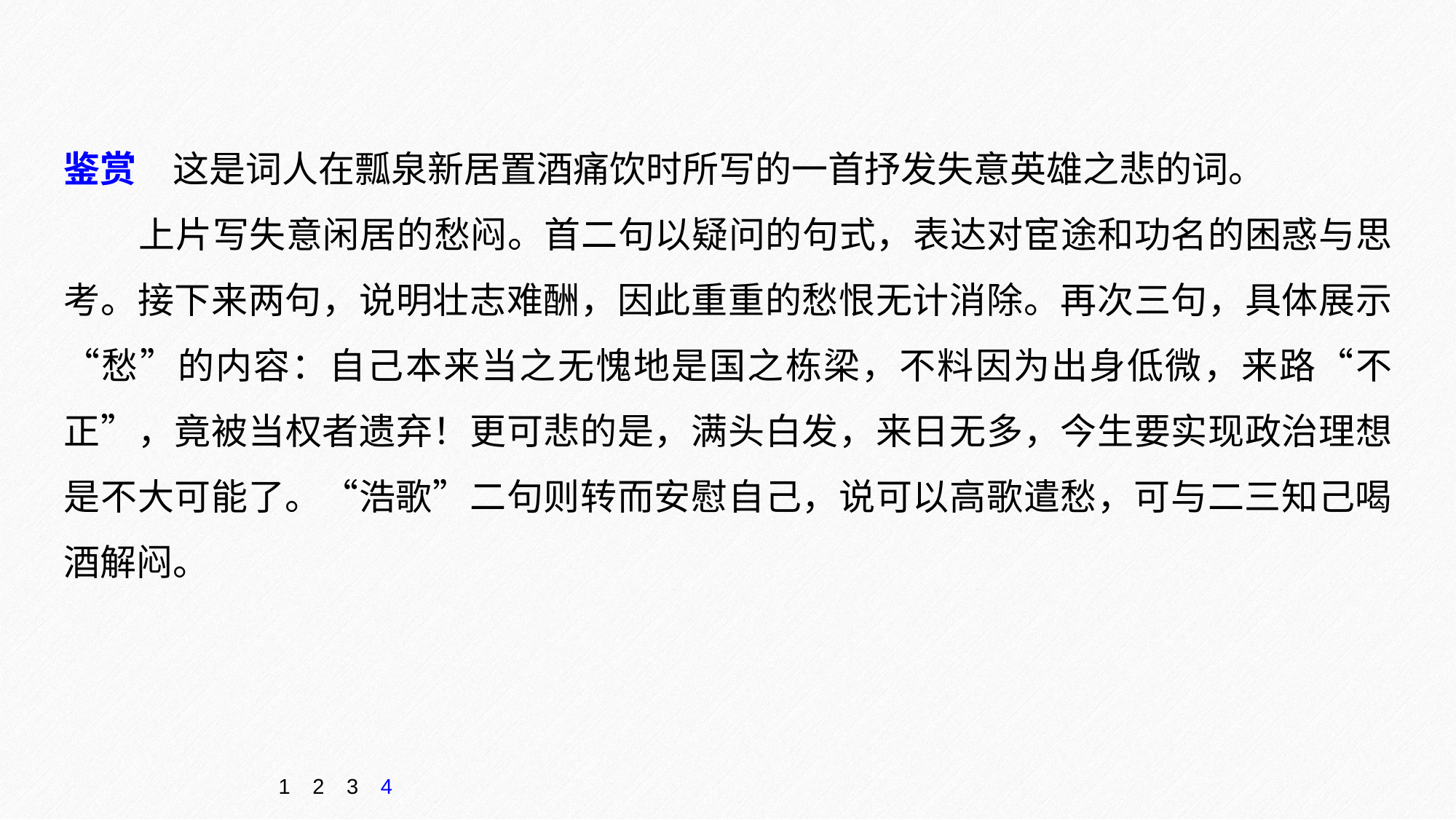

鉴赏　这是词人在瓢泉新居置酒痛饮时所写的一首抒发失意英雄之悲的词。
上片写失意闲居的愁闷。首二句以疑问的句式，表达对宦途和功名的困惑与思考。接下来两句，说明壮志难酬，因此重重的愁恨无计消除。再次三句，具体展示“愁”的内容：自己本来当之无愧地是国之栋梁，不料因为出身低微，来路“不正”，竟被当权者遗弃！更可悲的是，满头白发，来日无多，今生要实现政治理想是不大可能了。“浩歌”二句则转而安慰自己，说可以高歌遣愁，可与二三知己喝酒解闷。
1
2
3
4